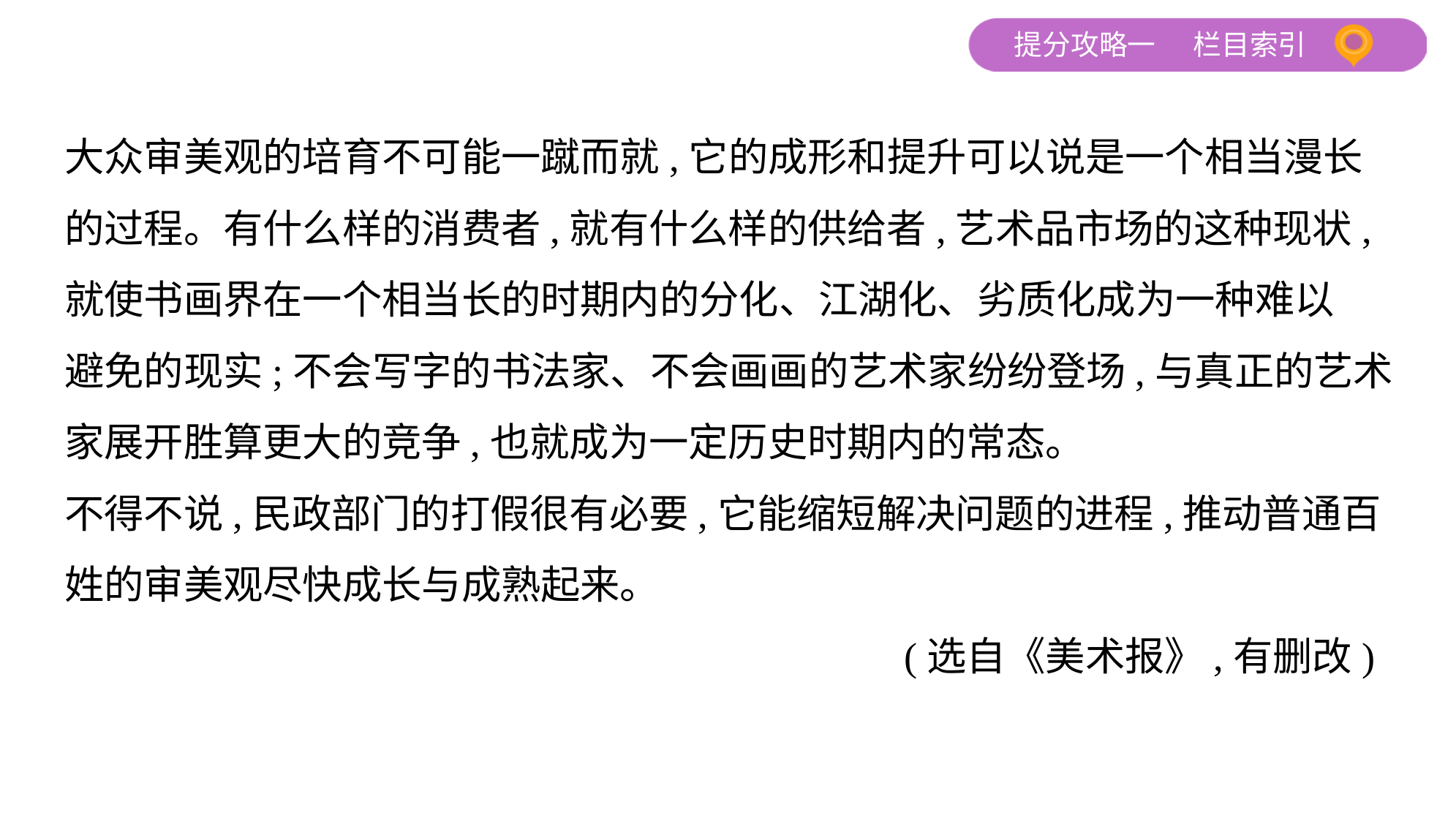

大众审美观的培育不可能一蹴而就,它的成形和提升可以说是一个相当漫长
的过程。有什么样的消费者,就有什么样的供给者,艺术品市场的这种现状,
就使书画界在一个相当长的时期内的分化、江湖化、劣质化成为一种难以
避免的现实;不会写字的书法家、不会画画的艺术家纷纷登场,与真正的艺术
家展开胜算更大的竞争,也就成为一定历史时期内的常态。
不得不说,民政部门的打假很有必要,它能缩短解决问题的进程,推动普通百
姓的审美观尽快成长与成熟起来。
                                                                                     (选自《美术报》,有删改)